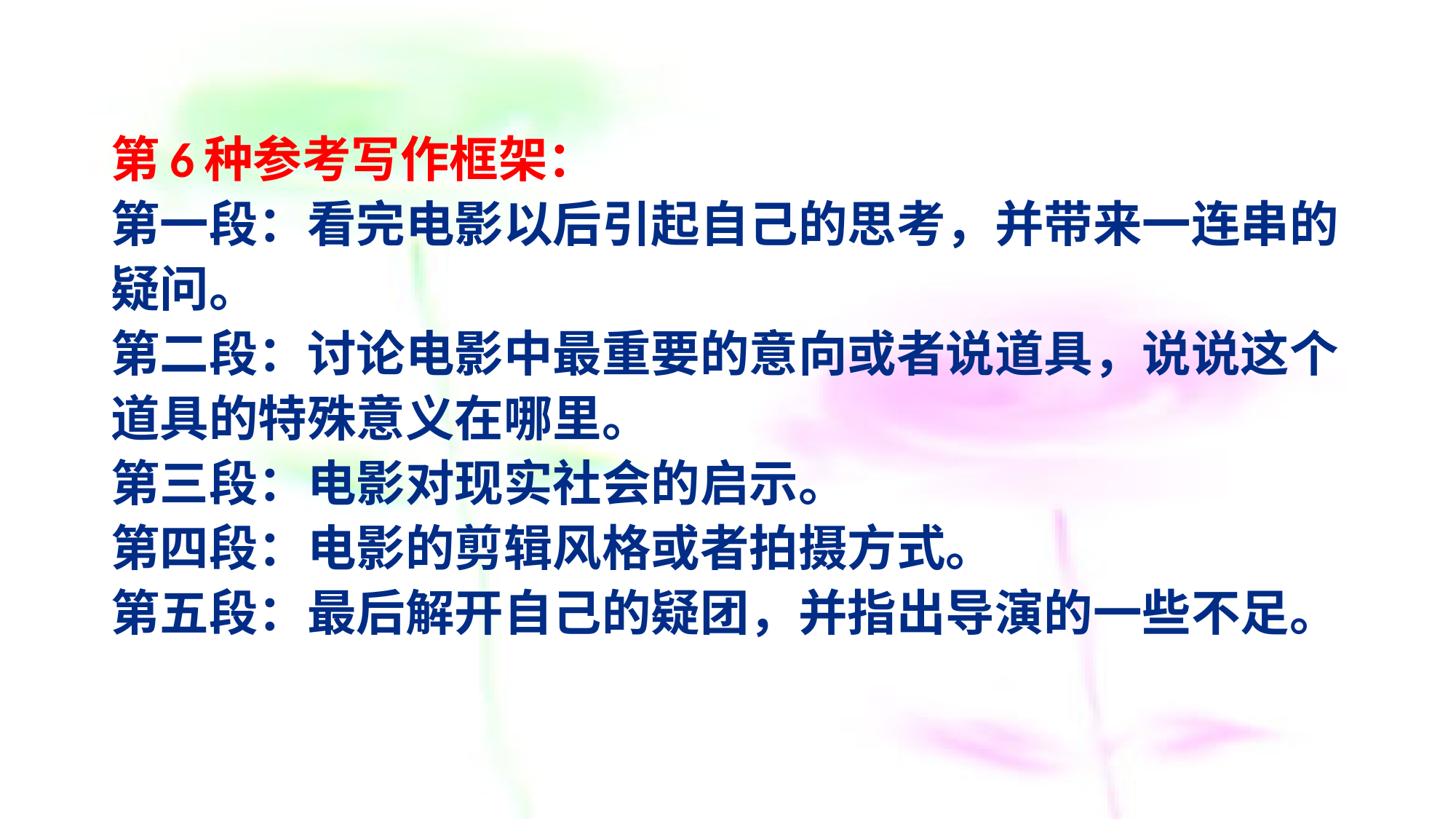

# 第6种参考写作框架： 第一段：看完电影以后引起自己的思考，并带来一连串的疑问。 第二段：讨论电影中最重要的意向或者说道具，说说这个道具的特殊意义在哪里。 第三段：电影对现实社会的启示。 第四段：电影的剪辑风格或者拍摄方式。 第五段：最后解开自己的疑团，并指出导演的一些不足。